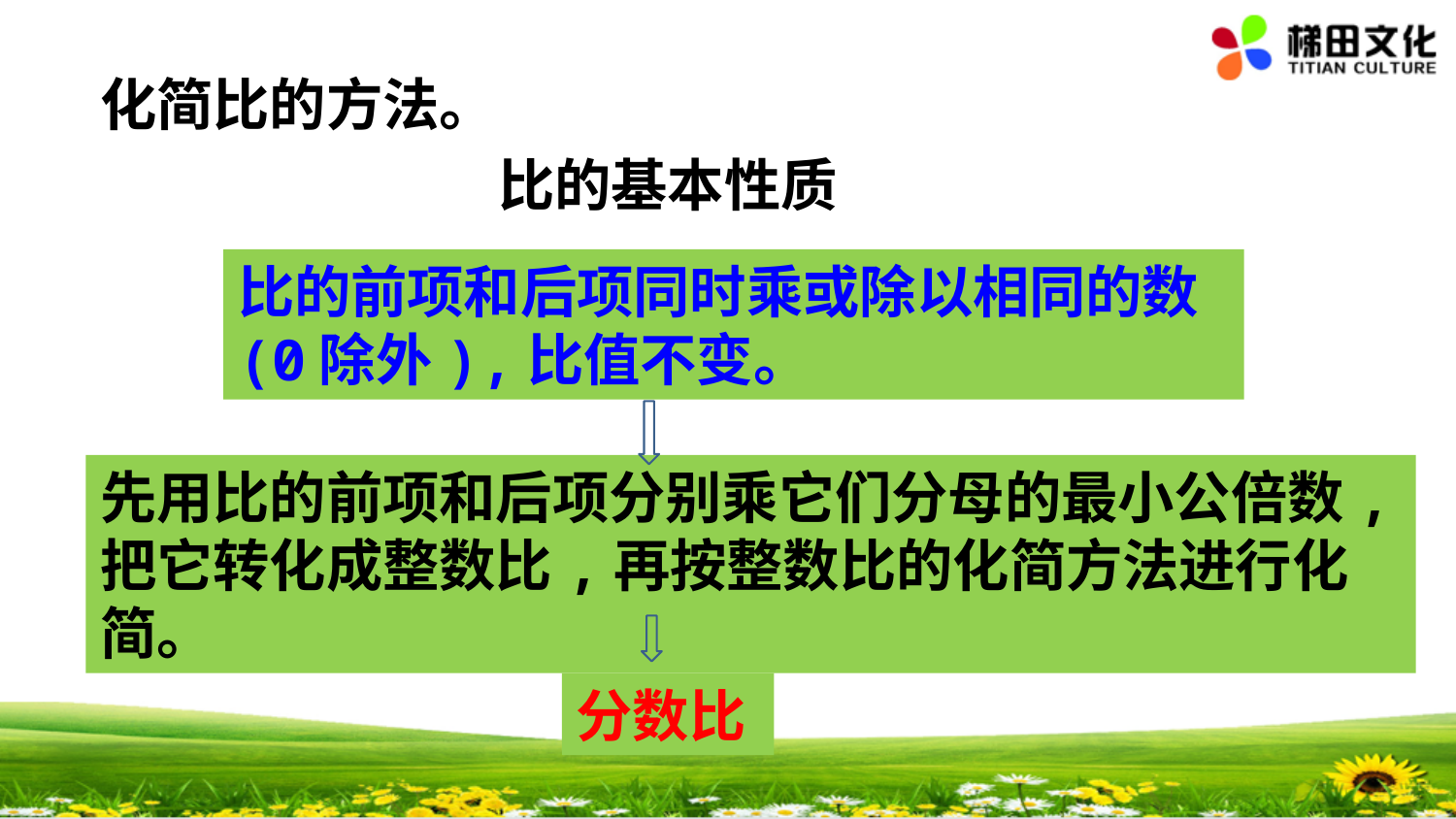

化简比的方法。
比的基本性质
比的前项和后项同时乘或除以相同的数(0除外),比值不变。

先用比的前项和后项分别乘它们分母的最小公倍数,把它转化成整数比,再按整数比的化简方法进行化简。

分数比